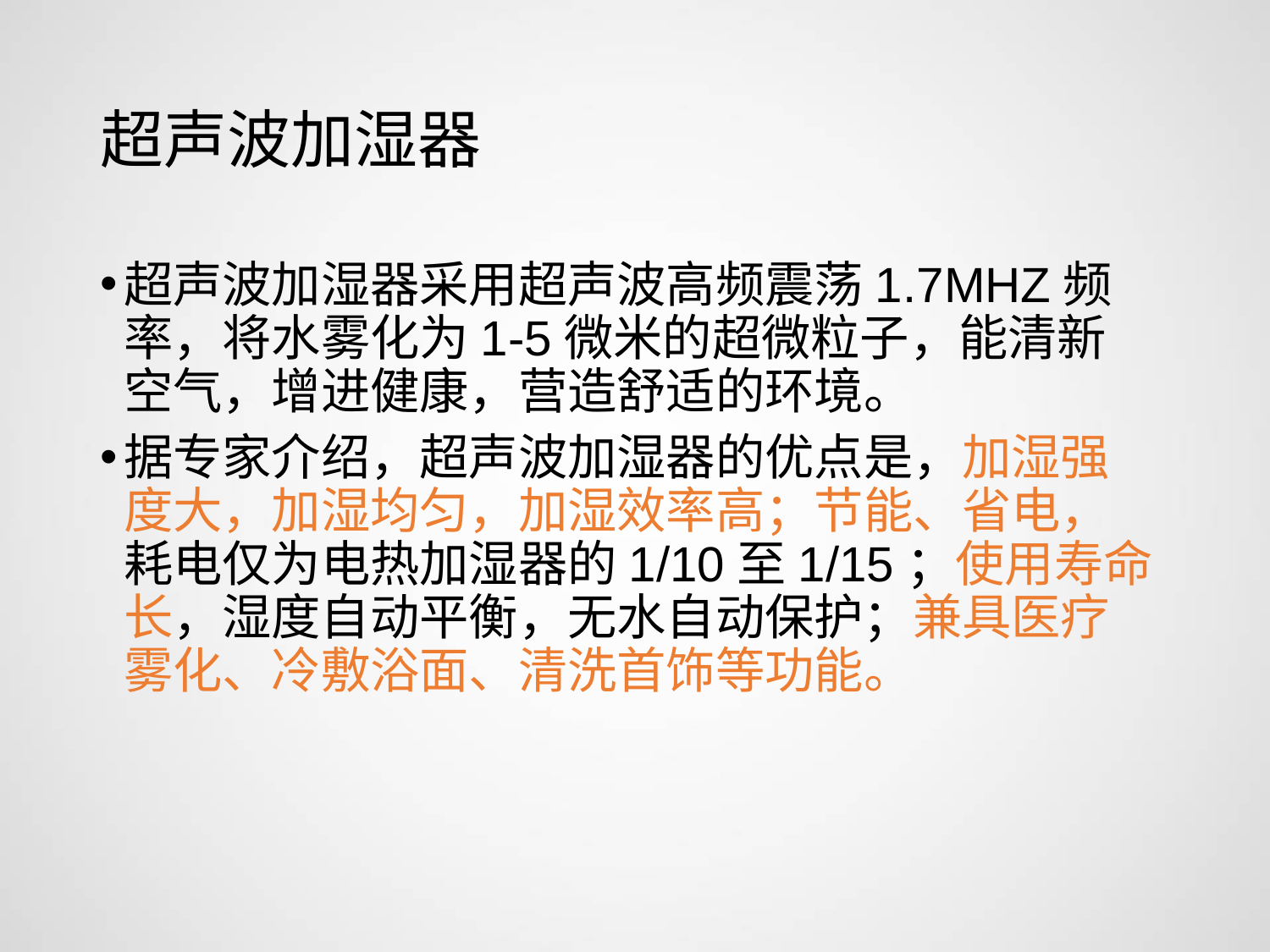

# 超声波加湿器
超声波加湿器采用超声波高频震荡1.7MHZ频率，将水雾化为1-5微米的超微粒子，能清新空气，增进健康，营造舒适的环境。
据专家介绍，超声波加湿器的优点是，加湿强度大，加湿均匀，加湿效率高；节能、省电，耗电仅为电热加湿器的1/10至1/15；使用寿命长，湿度自动平衡，无水自动保护；兼具医疗雾化、冷敷浴面、清洗首饰等功能。